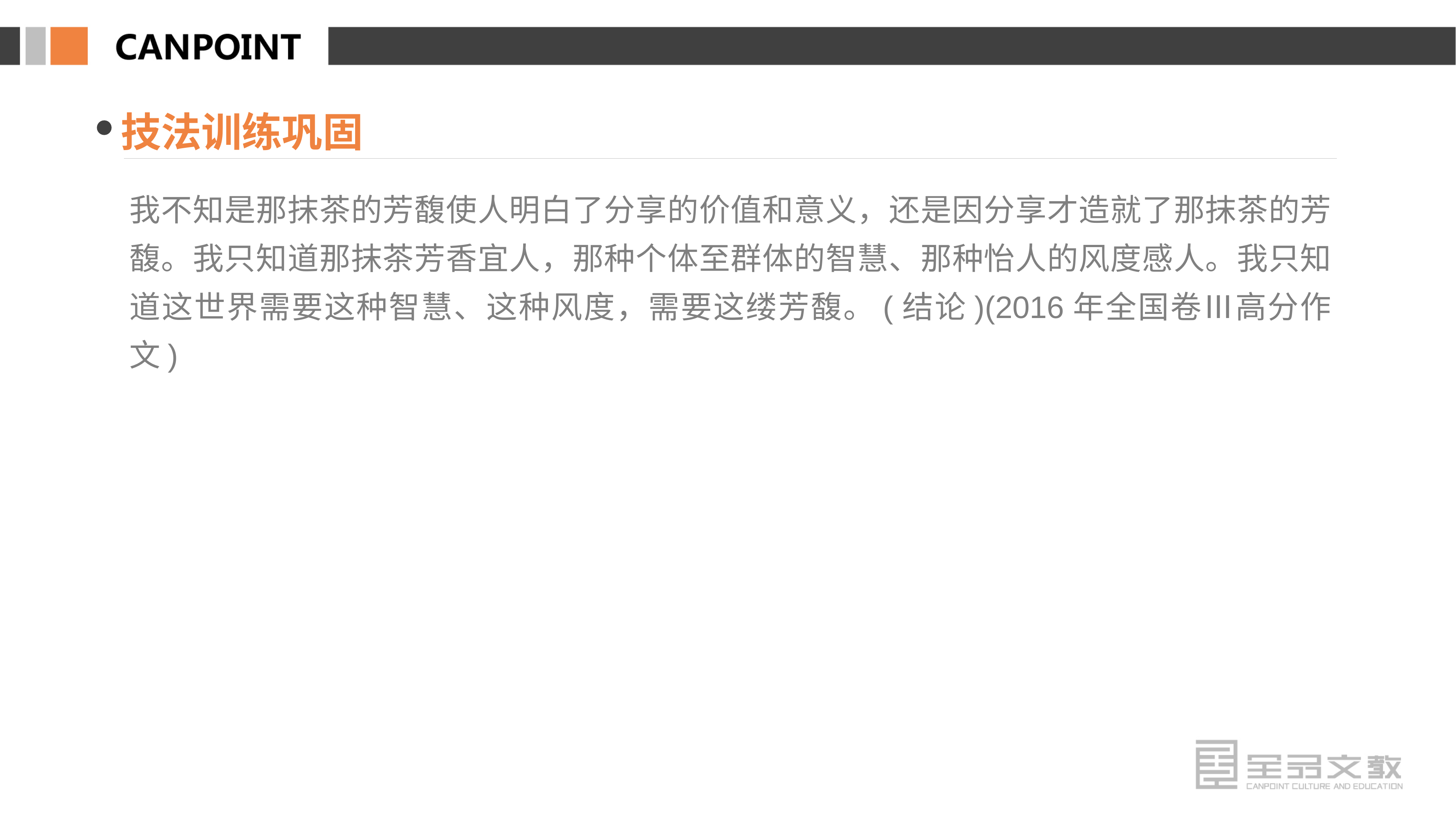

技法训练巩固

我不知是那抹茶的芳馥使人明白了分享的价值和意义，还是因分享才造就了那抹茶的芳馥。我只知道那抹茶芳香宜人，那种个体至群体的智慧、那种怡人的风度感人。我只知道这世界需要这种智慧、这种风度，需要这缕芳馥。(结论)(2016年全国卷Ⅲ高分作文)